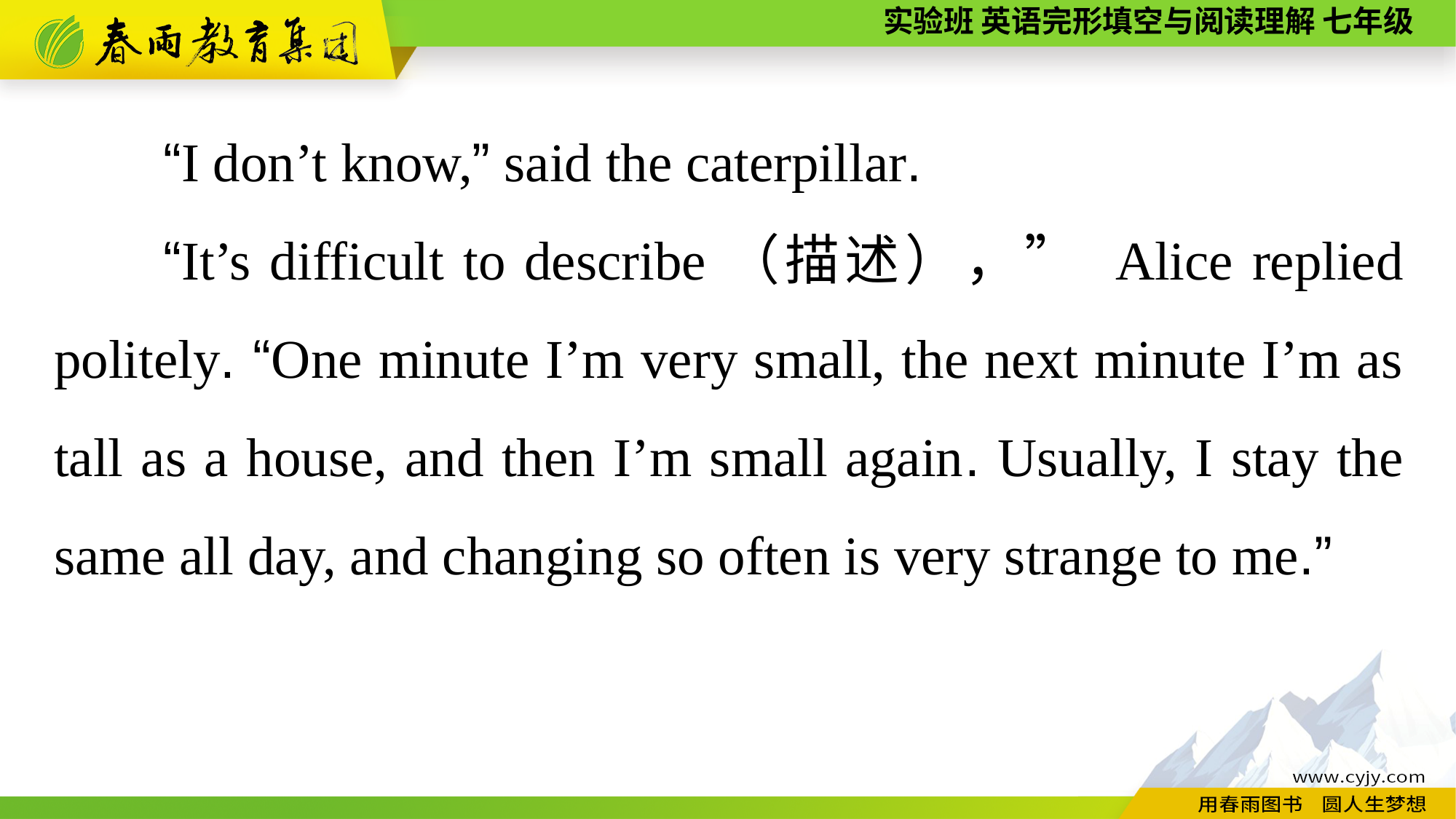

“I don’t know,” said the caterpillar.
“It’s difficult to describe（描述），” Alice replied politely. “One minute I’m very small, the next minute I’m as tall as a house, and then I’m small again. Usually, I stay the same all day, and changing so often is very strange to me.”